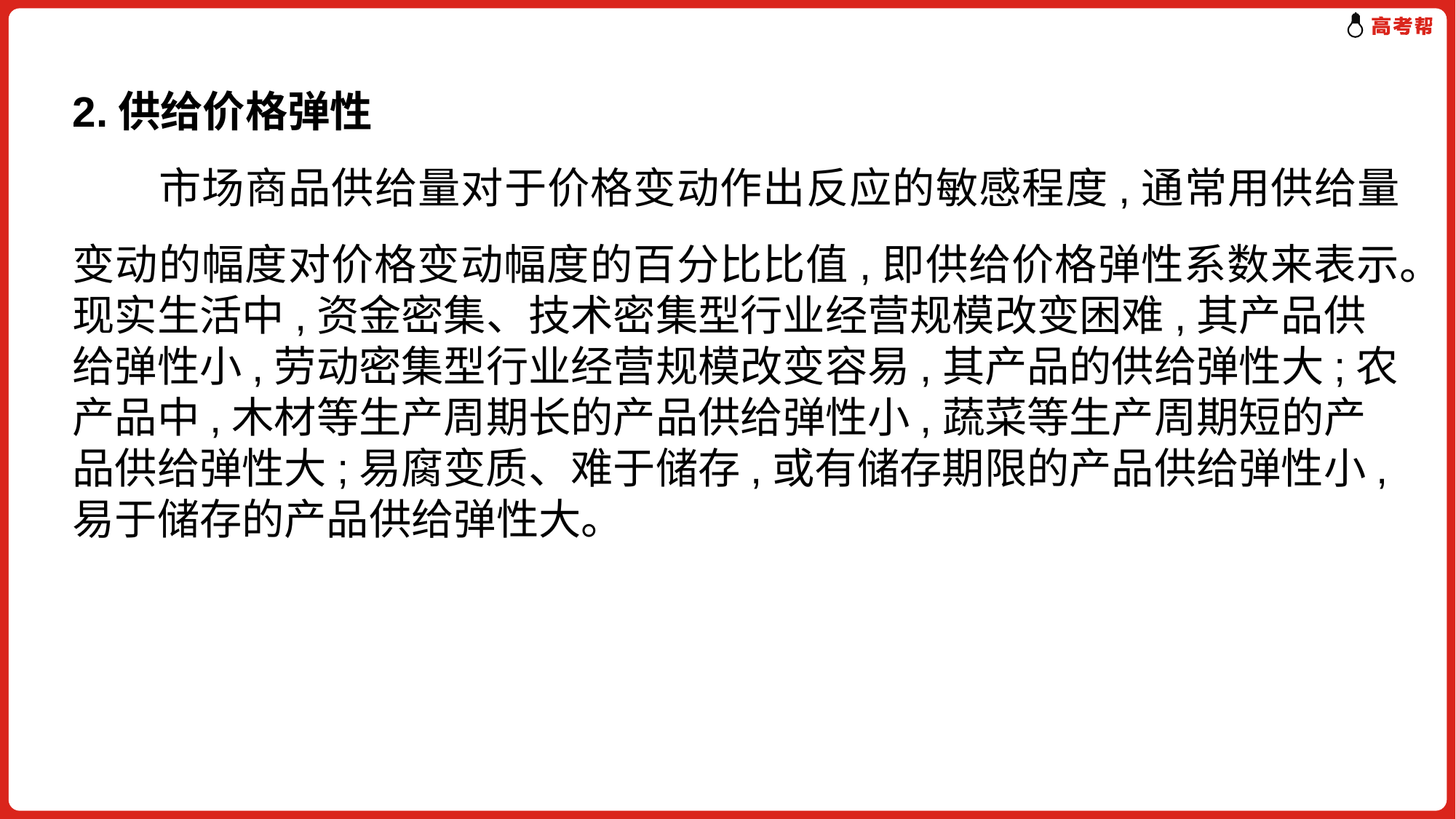

2.供给价格弹性
　　市场商品供给量对于价格变动作出反应的敏感程度,通常用供给量变动的幅度对价格变动幅度的百分比比值,即供给价格弹性系数来表示。
现实生活中,资金密集、技术密集型行业经营规模改变困难,其产品供给弹性小,劳动密集型行业经营规模改变容易,其产品的供给弹性大;农产品中,木材等生产周期长的产品供给弹性小,蔬菜等生产周期短的产品供给弹性大;易腐变质、难于储存,或有储存期限的产品供给弹性小,易于储存的产品供给弹性大。